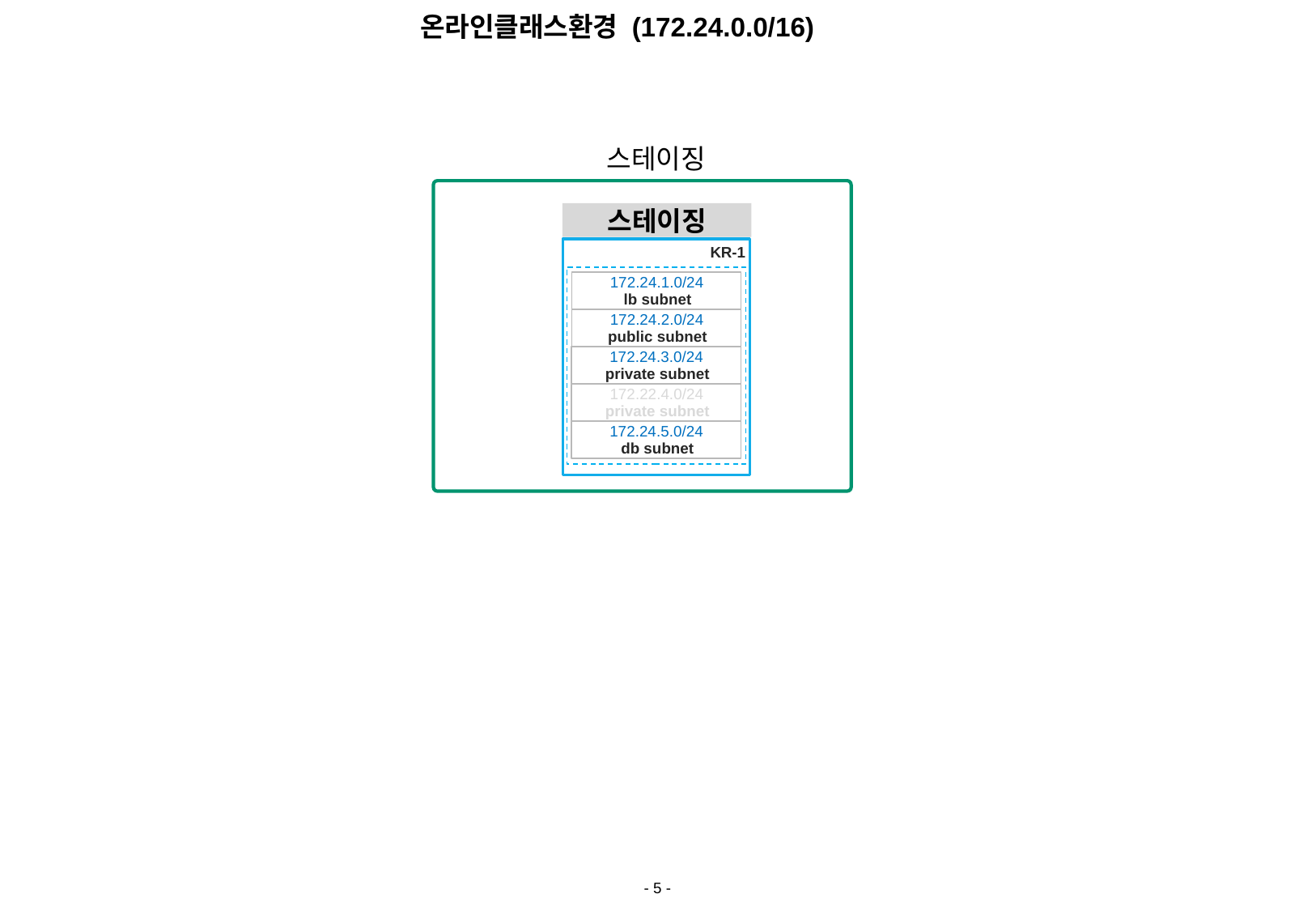

온라인클래스환경 (172.24.0.0/16)
스테이징

스테이징
KR-1

172.24.1.0/24

lb subnet

172.24.2.0/24

public subnet
172.24.3.0/24

private subnet
172.22.4.0/24

private subnet
172.24.5.0/24

db subnet